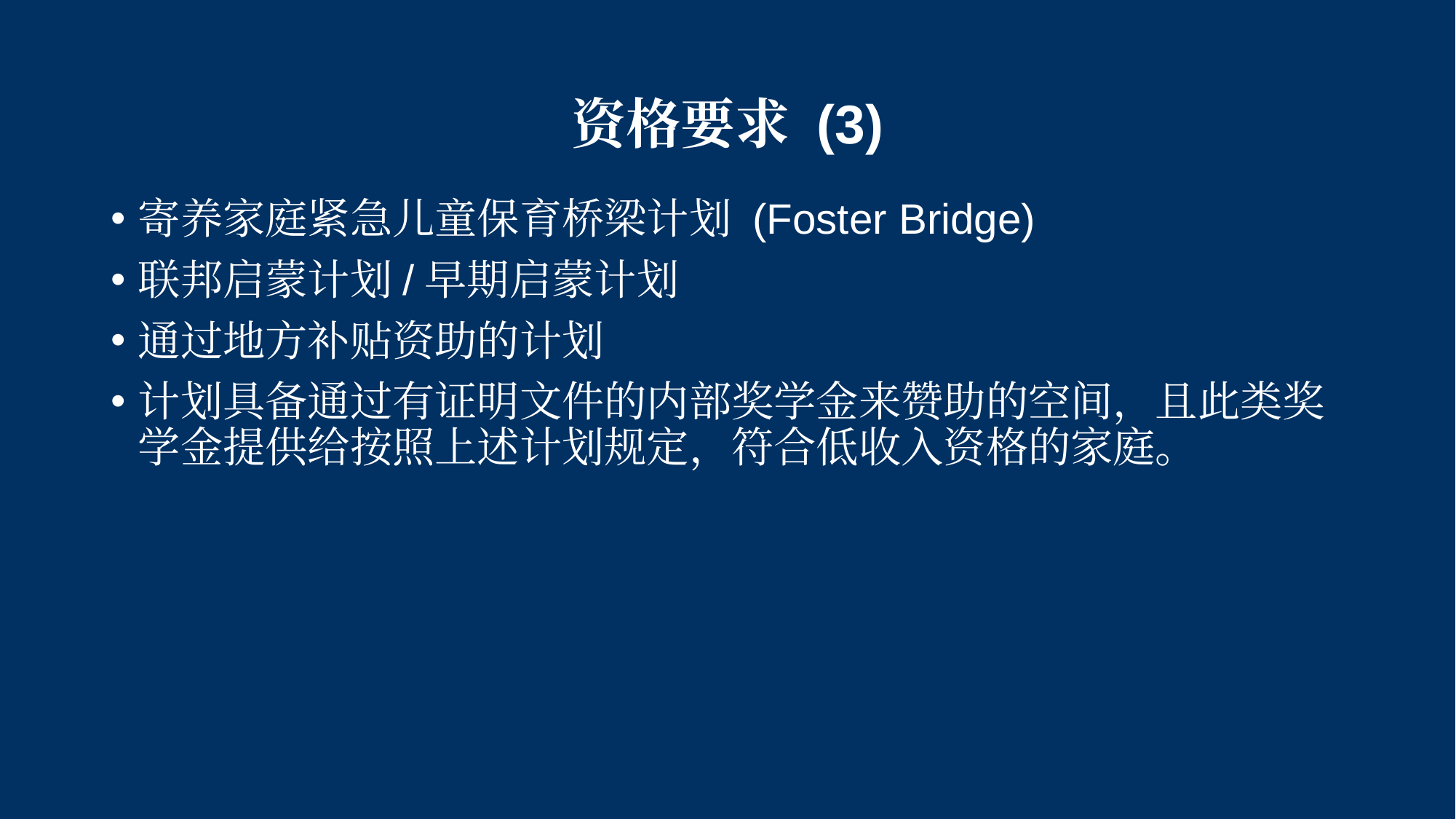

# 资格要求 (3)
寄养家庭紧急儿童保育桥梁计划 (Foster Bridge)
联邦启蒙计划/早期启蒙计划
通过地方补贴资助的计划
计划具备通过有证明文件的内部奖学金来赞助的空间，且此类奖学金提供给按照上述计划规定，符合低收入资格的家庭。